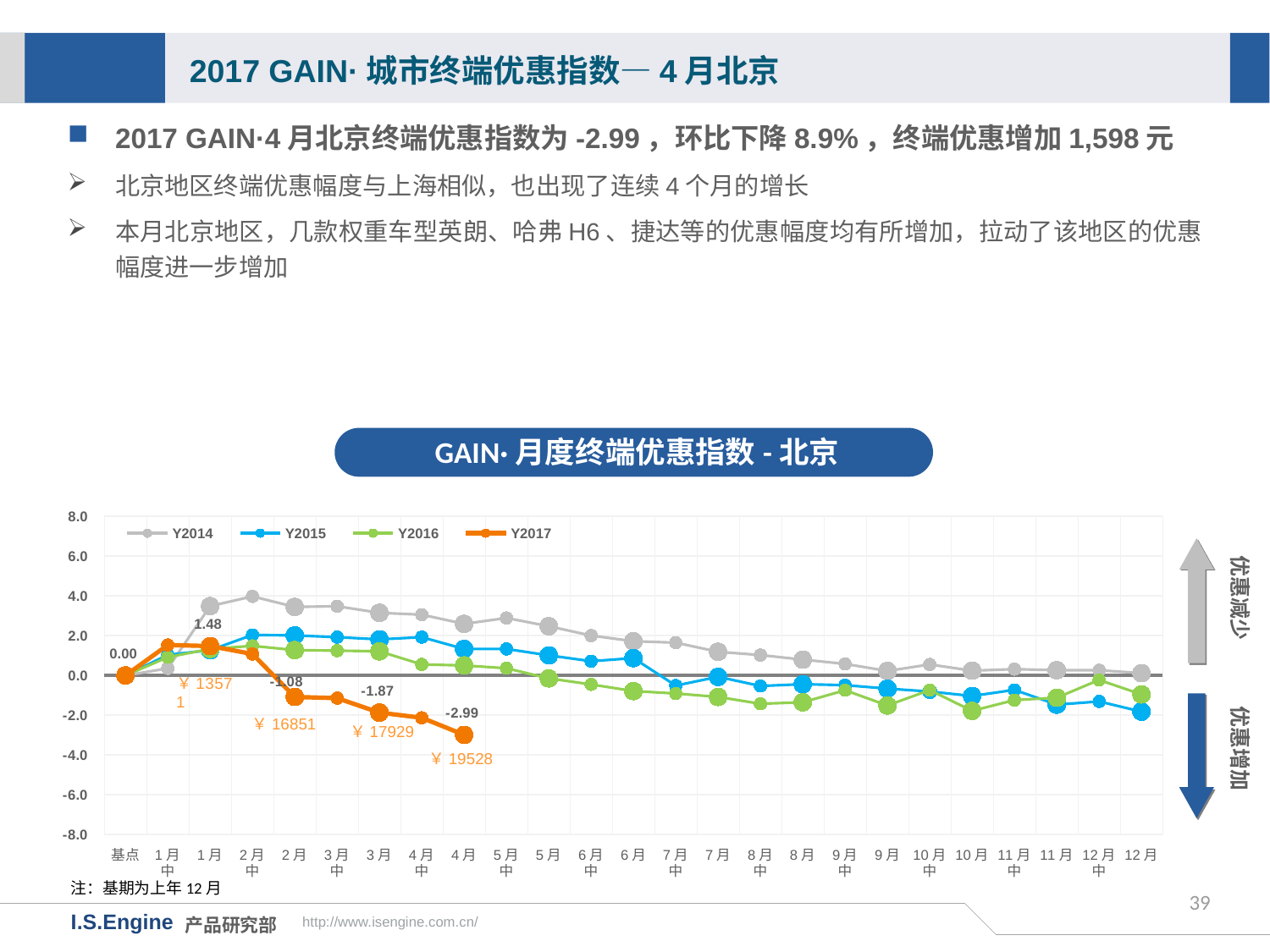

2017 GAIN·城市终端优惠指数—4月北京
2017 GAIN·4月北京终端优惠指数为-2.99，环比下降8.9%，终端优惠增加1,598元
北京地区终端优惠幅度与上海相似，也出现了连续4个月的增长
本月北京地区，几款权重车型英朗、哈弗H6、捷达等的优惠幅度均有所增加，拉动了该地区的优惠幅度进一步增加

GAIN·月度终端优惠指数-北京

[unsupported chart]

优惠减少

优惠增加

￥16851
￥17929
￥19528
注：基期为上年12月
39